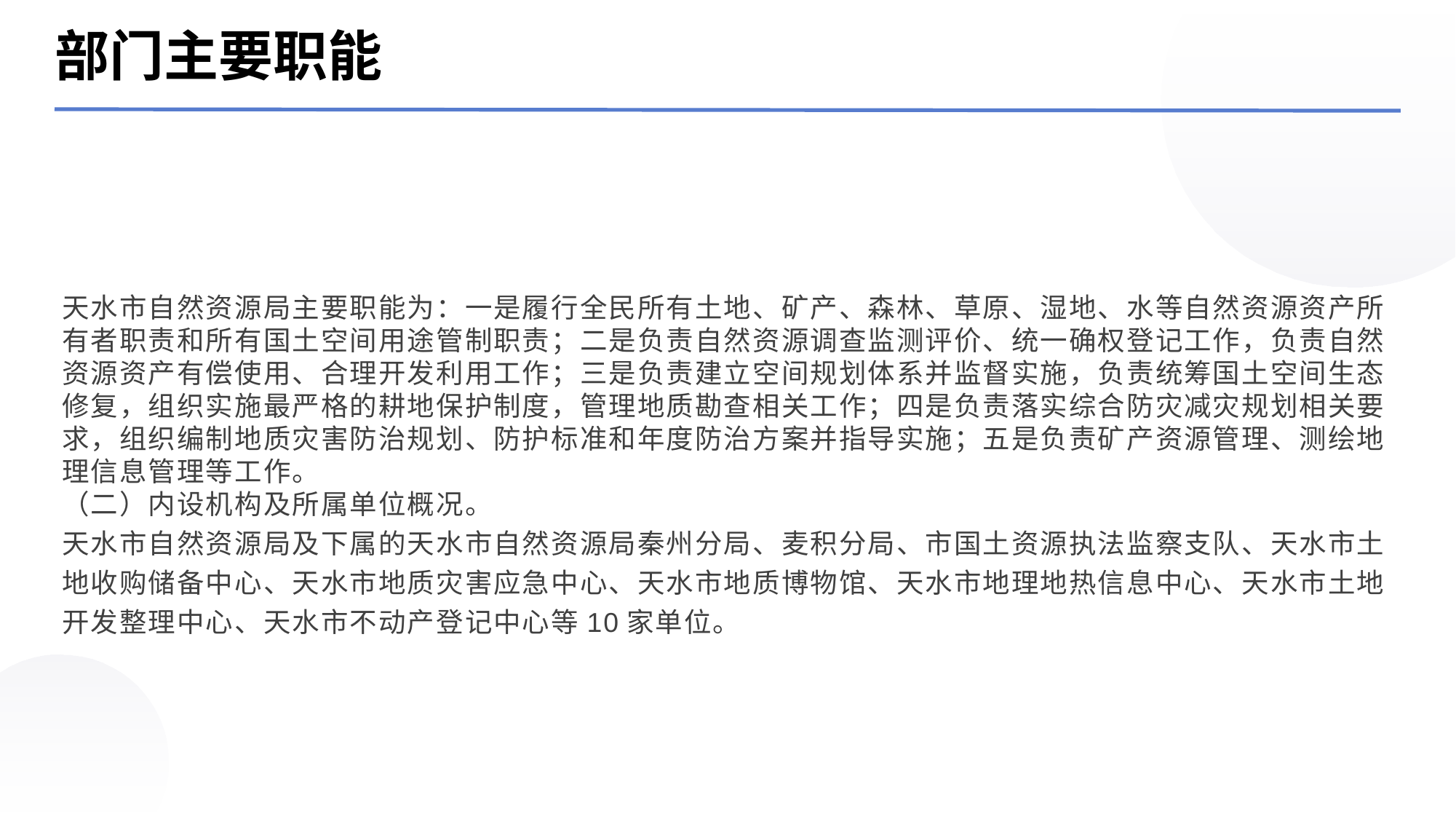

部门主要职能
天水市自然资源局主要职能为：一是履行全民所有土地、矿产、森林、草原、湿地、水等自然资源资产所有者职责和所有国土空间用途管制职责；二是负责自然资源调查监测评价、统一确权登记工作，负责自然资源资产有偿使用、合理开发利用工作；三是负责建立空间规划体系并监督实施，负责统筹国土空间生态修复，组织实施最严格的耕地保护制度，管理地质勘查相关工作；四是负责落实综合防灾减灾规划相关要求，组织编制地质灾害防治规划、防护标准和年度防治方案并指导实施；五是负责矿产资源管理、测绘地理信息管理等工作。
（二）内设机构及所属单位概况。
天水市自然资源局及下属的天水市自然资源局秦州分局、麦积分局、市国土资源执法监察支队、天水市土地收购储备中心、天水市地质灾害应急中心、天水市地质博物馆、天水市地理地热信息中心、天水市土地开发整理中心、天水市不动产登记中心等10家单位。